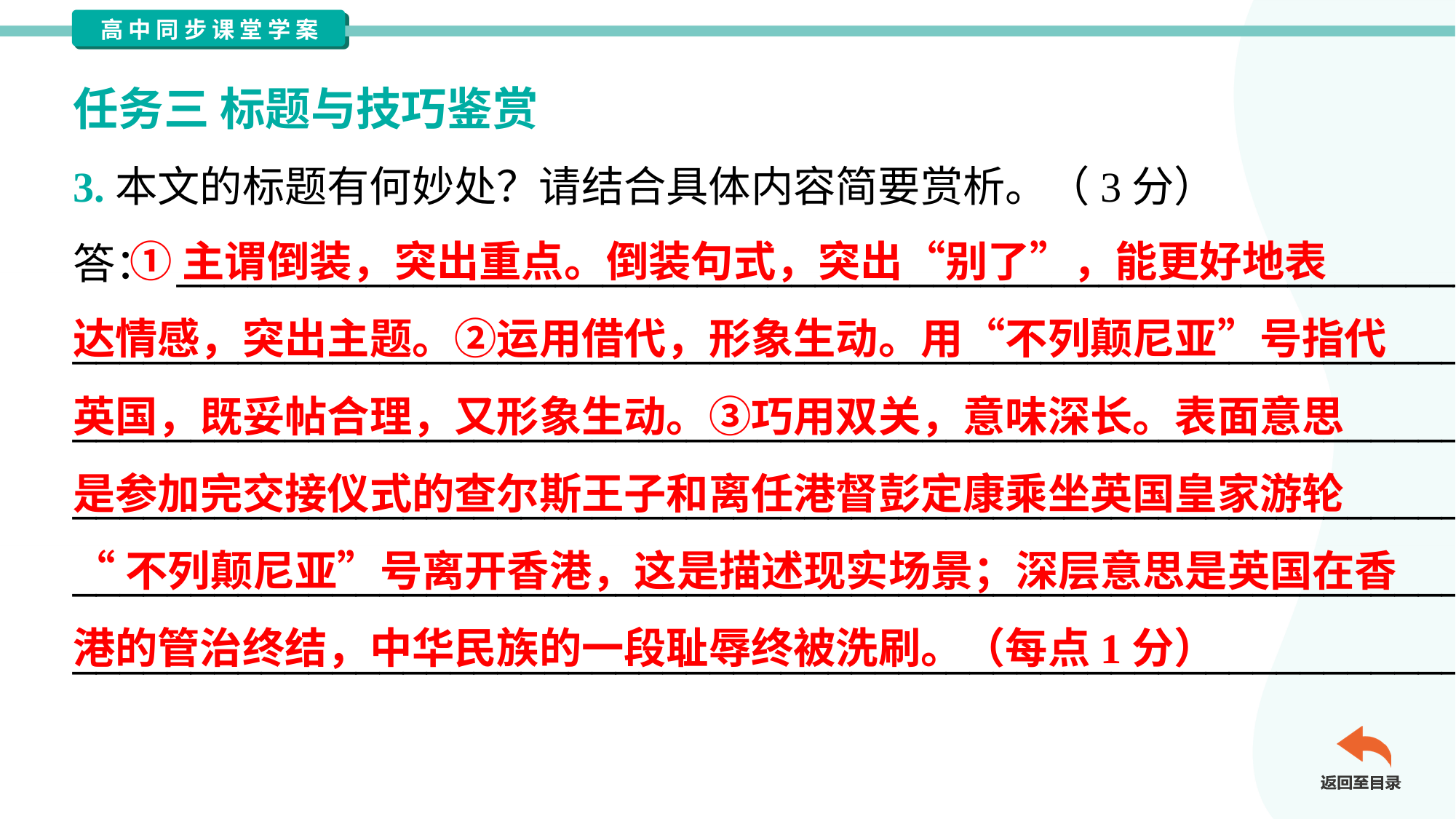

任务三 标题与技巧鉴赏
3.本文的标题有何妙处？请结合具体内容简要赏析。（3分）
答： ________________________________________________________
_____________________________________________________________
_____________________________________________________________
_____________________________________________________________
_____________________________________________________________
_____________________________________________________________
      ①主谓倒装，突出重点。倒装句式，突出“别了”，能更好地表
达情感，突出主题。②运用借代，形象生动。用“不列颠尼亚”号指代
英国，既妥帖合理，又形象生动。③巧用双关，意味深长。表面意思
是参加完交接仪式的查尔斯王子和离任港督彭定康乘坐英国皇家游轮
“不列颠尼亚”号离开香港，这是描述现实场景；深层意思是英国在香
港的管治终结，中华民族的一段耻辱终被洗刷。（每点1分）